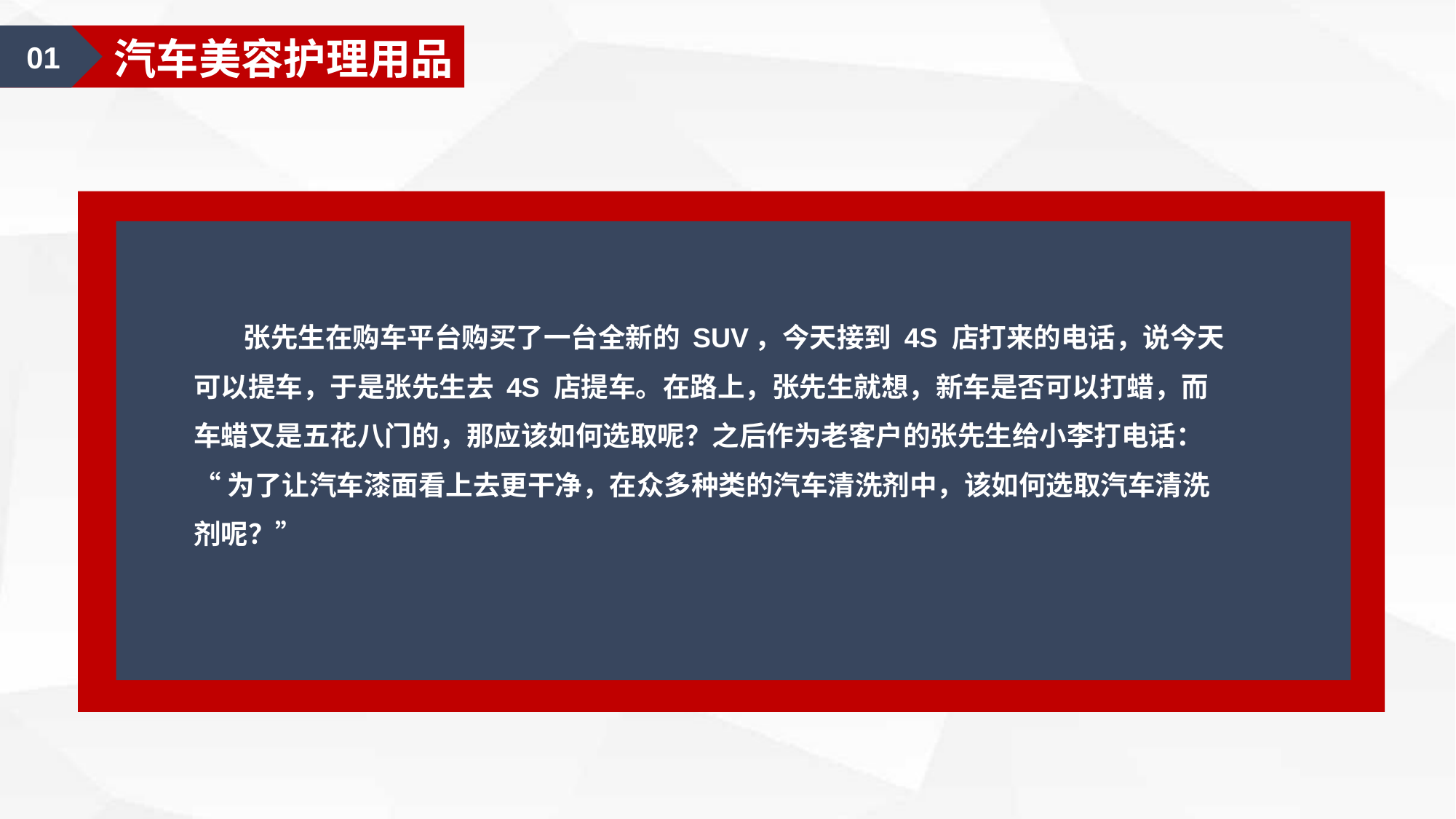

01
汽车美容护理用品

       张先生在购车平台购买了一台全新的 SUV，今天接到 4S 店打来的电话，说今天
可以提车，于是张先生去 4S 店提车。在路上，张先生就想，新车是否可以打蜡，而
车蜡又是五花八门的，那应该如何选取呢？之后作为老客户的张先生给小李打电话：
“为了让汽车漆面看上去更干净，在众多种类的汽车清洗剂中，该如何选取汽车清洗
剂呢？”